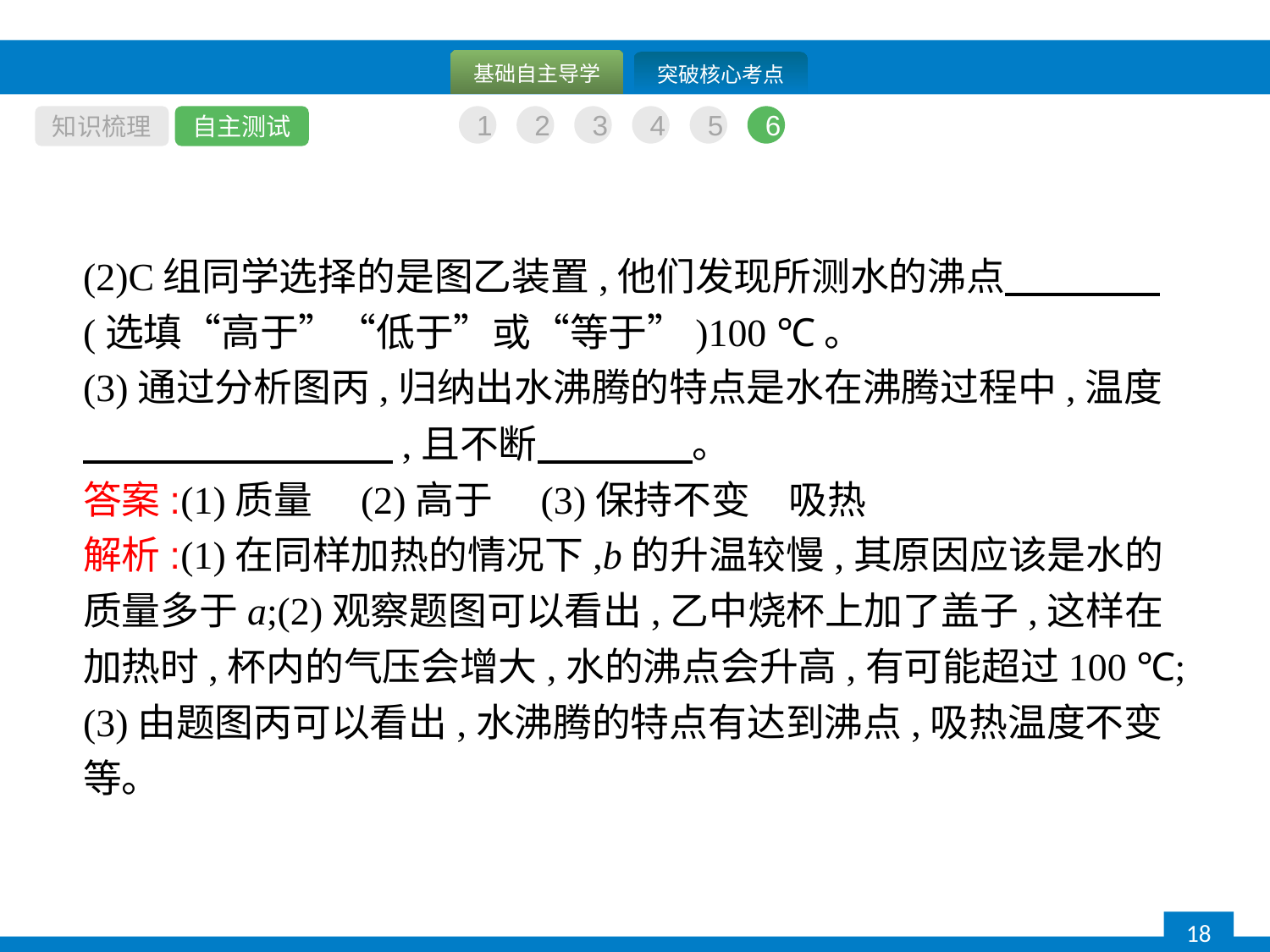

知识梳理
自主测试
1
2
3
4
5
6
(2)C组同学选择的是图乙装置,他们发现所测水的沸点　　　　(选填“高于”“低于”或“等于”)100 ℃。
(3)通过分析图丙,归纳出水沸腾的特点是水在沸腾过程中,温度　　　　　　　　,且不断　　　　。
答案:(1)质量　(2)高于　(3)保持不变　吸热
解析:(1)在同样加热的情况下,b的升温较慢,其原因应该是水的质量多于a;(2)观察题图可以看出,乙中烧杯上加了盖子,这样在加热时,杯内的气压会增大,水的沸点会升高,有可能超过100 ℃;(3)由题图丙可以看出,水沸腾的特点有达到沸点,吸热温度不变等。